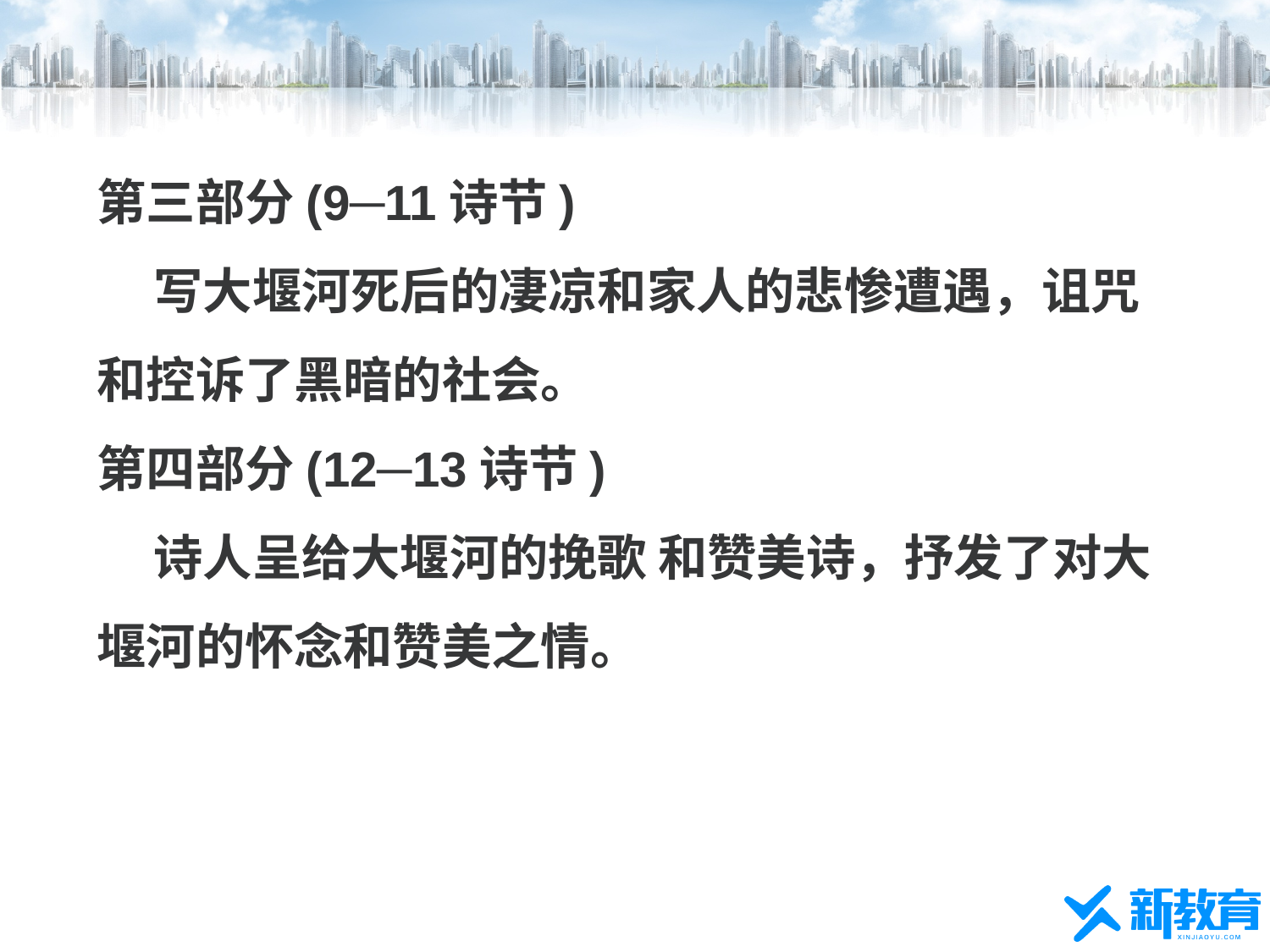

第三部分(9─11诗节)
    写大堰河死后的凄凉和家人的悲惨遭遇，诅咒和控诉了黑暗的社会。
第四部分(12─13诗节)
    诗人呈给大堰河的挽歌 和赞美诗，抒发了对大堰河的怀念和赞美之情。